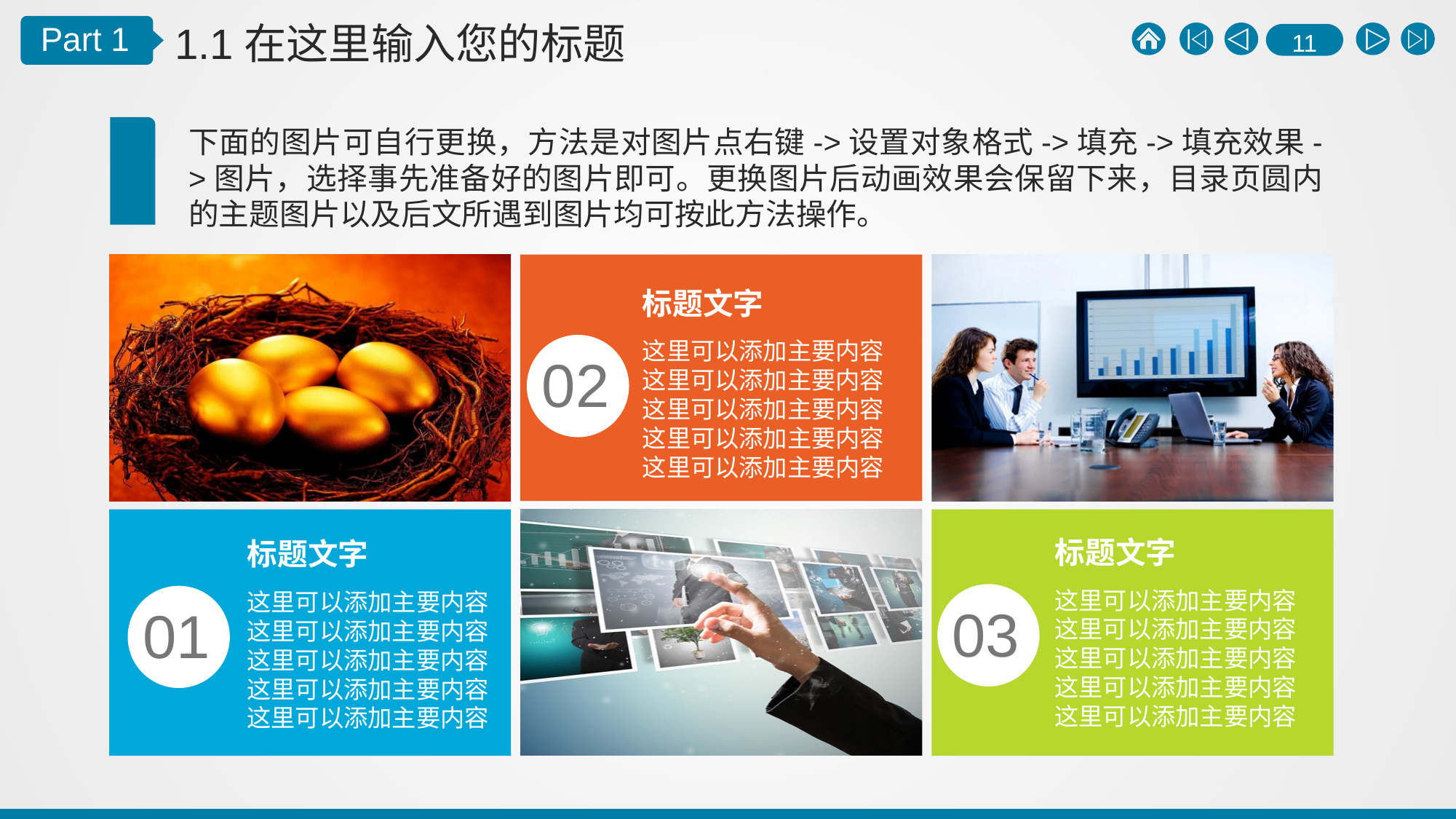

1.1在这里输入您的标题
Part 1

下面的图片可自行更换，方法是对图片点右键->设置对象格式->填充->填充效果->图片，选择事先准备好的图片即可。更换图片后动画效果会保留下来，目录页圆内的主题图片以及后文所遇到图片均可按此方法操作。

标题文字
这里可以添加主要内容这里可以添加主要内容这里可以添加主要内容这里可以添加主要内容这里可以添加主要内容

02

标题文字
标题文字
这里可以添加主要内容这里可以添加主要内容这里可以添加主要内容这里可以添加主要内容这里可以添加主要内容
这里可以添加主要内容这里可以添加主要内容这里可以添加主要内容这里可以添加主要内容这里可以添加主要内容

03

01